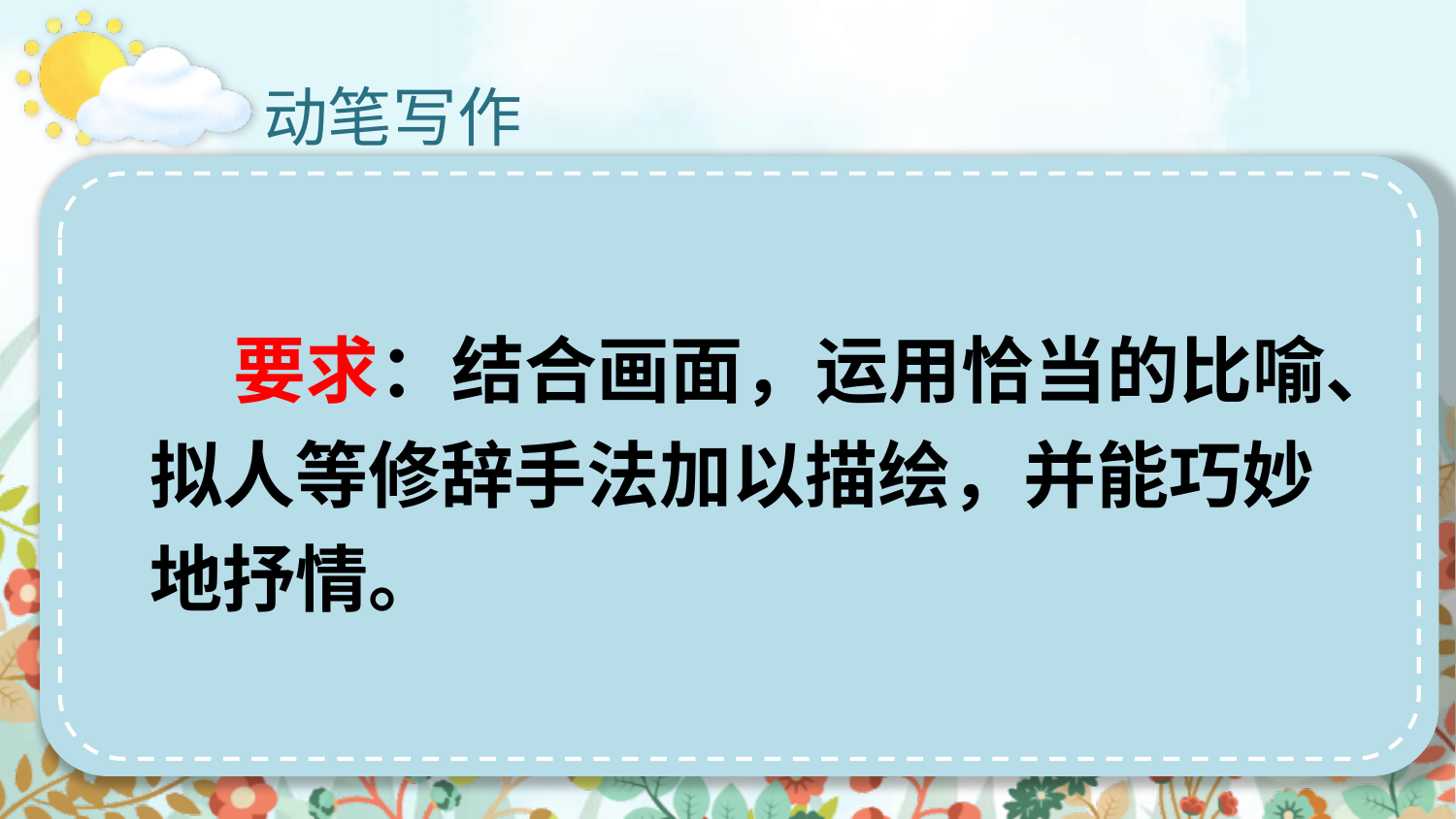

动笔写作
    要求：结合画面，运用恰当的比喻、拟人等修辞手法加以描绘，并能巧妙地抒情。